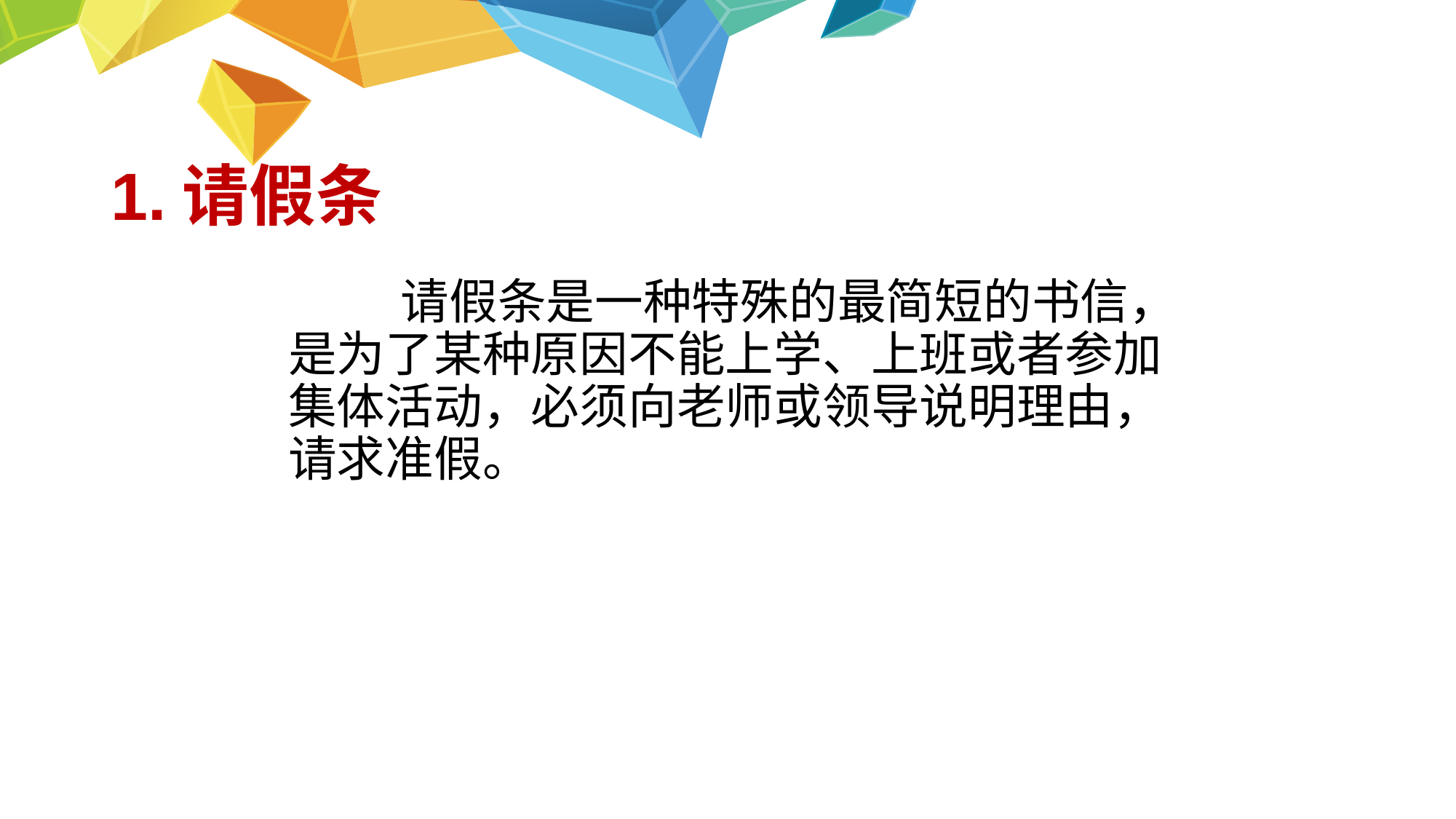

# 1.请假条
         请假条是一种特殊的最简短的书信，是为了某种原因不能上学、上班或者参加集体活动，必须向老师或领导说明理由，请求准假。